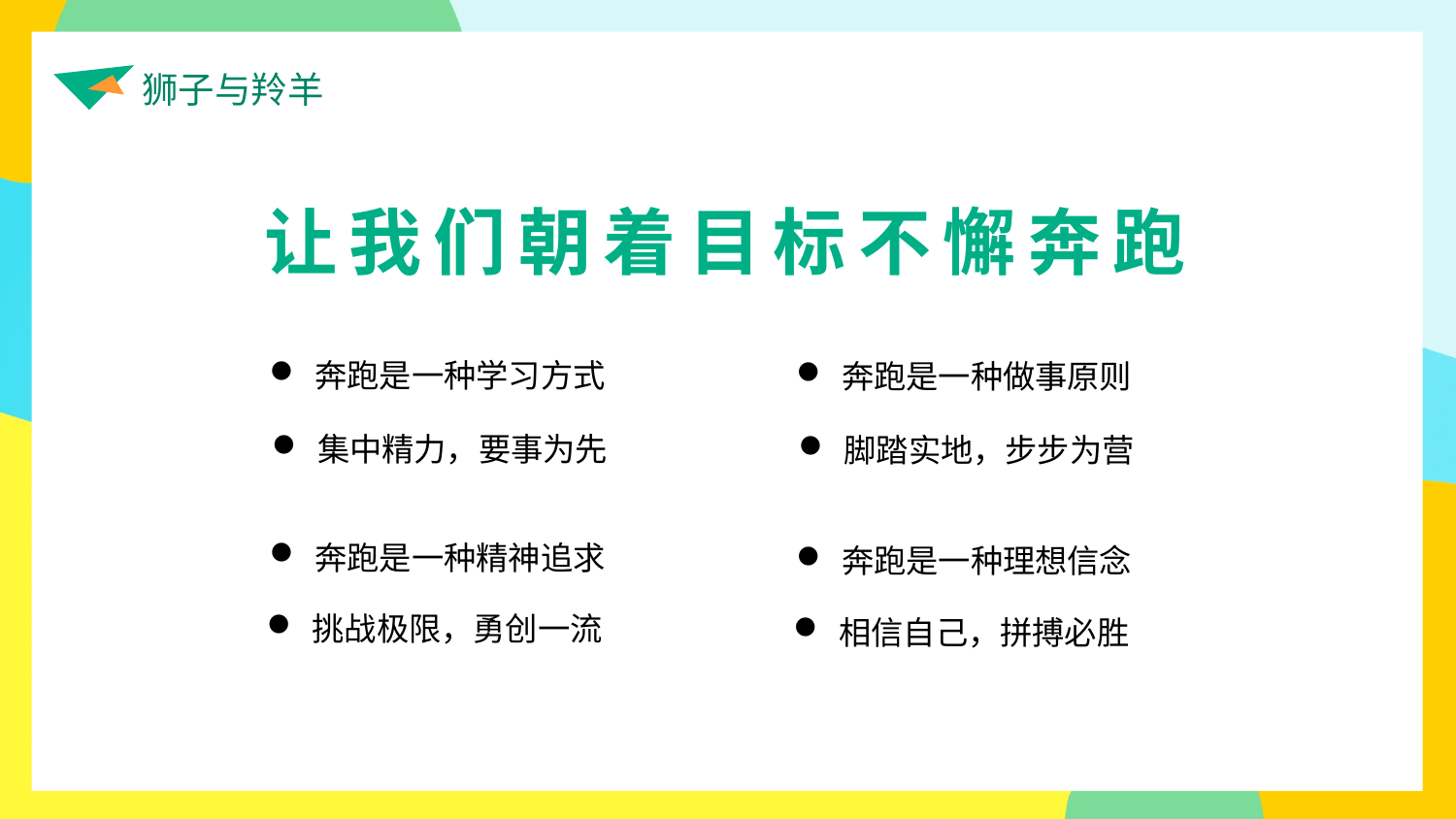

让我们朝着目标不懈奔跑
奔跑是一种学习方式
奔跑是一种做事原则
集中精力，要事为先
脚踏实地，步步为营
奔跑是一种精神追求
奔跑是一种理想信念
挑战极限，勇创一流
相信自己，拼搏必胜